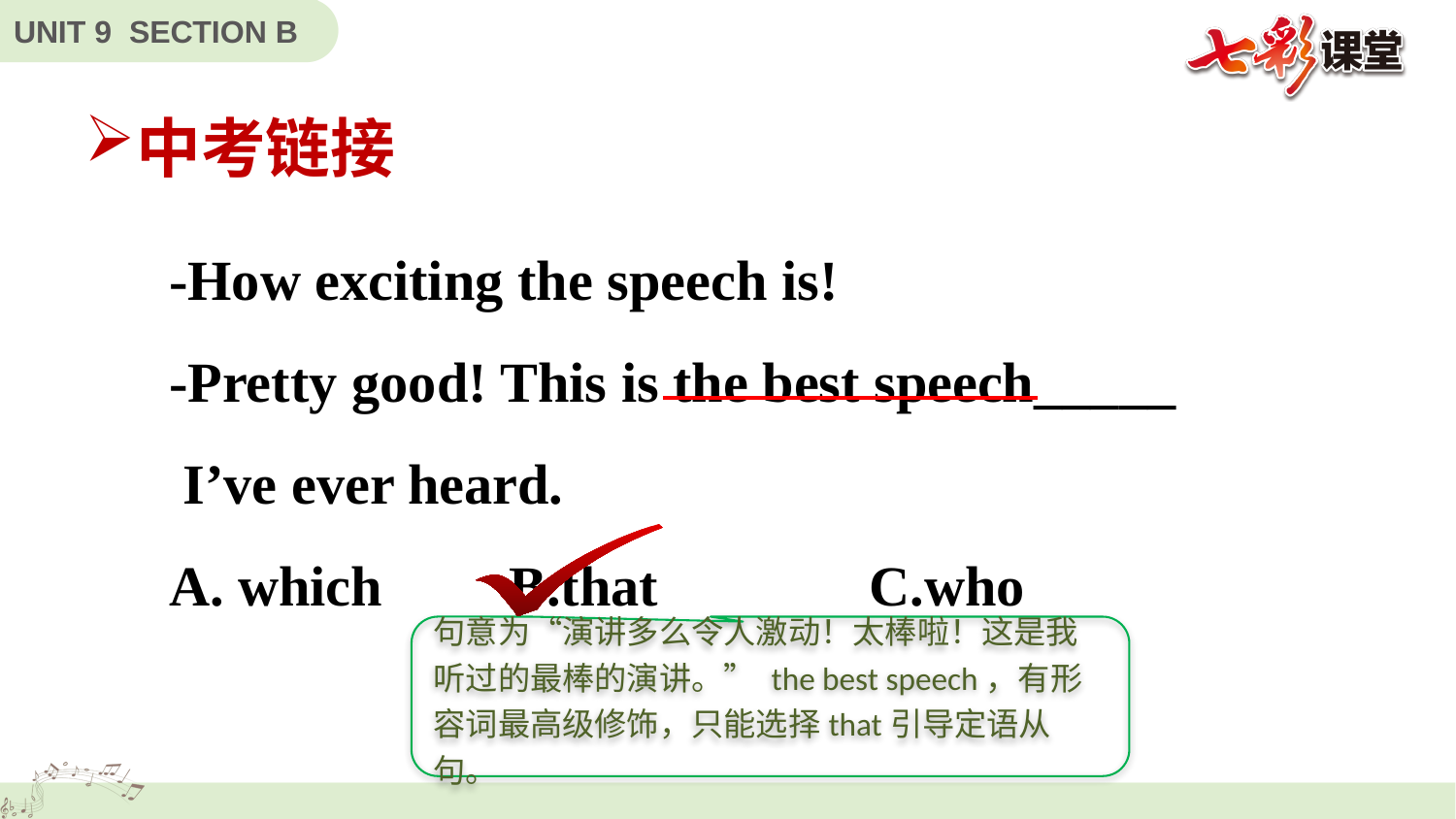

中考链接
-How exciting the speech is!
-Pretty good! This is the best speech_____
 I’ve ever heard.
A. which         B.that               C.who

句意为“演讲多么令人激动！太棒啦！这是我听过的最棒的演讲。” the best speech，有形容词最高级修饰，只能选择that引导定语从句。